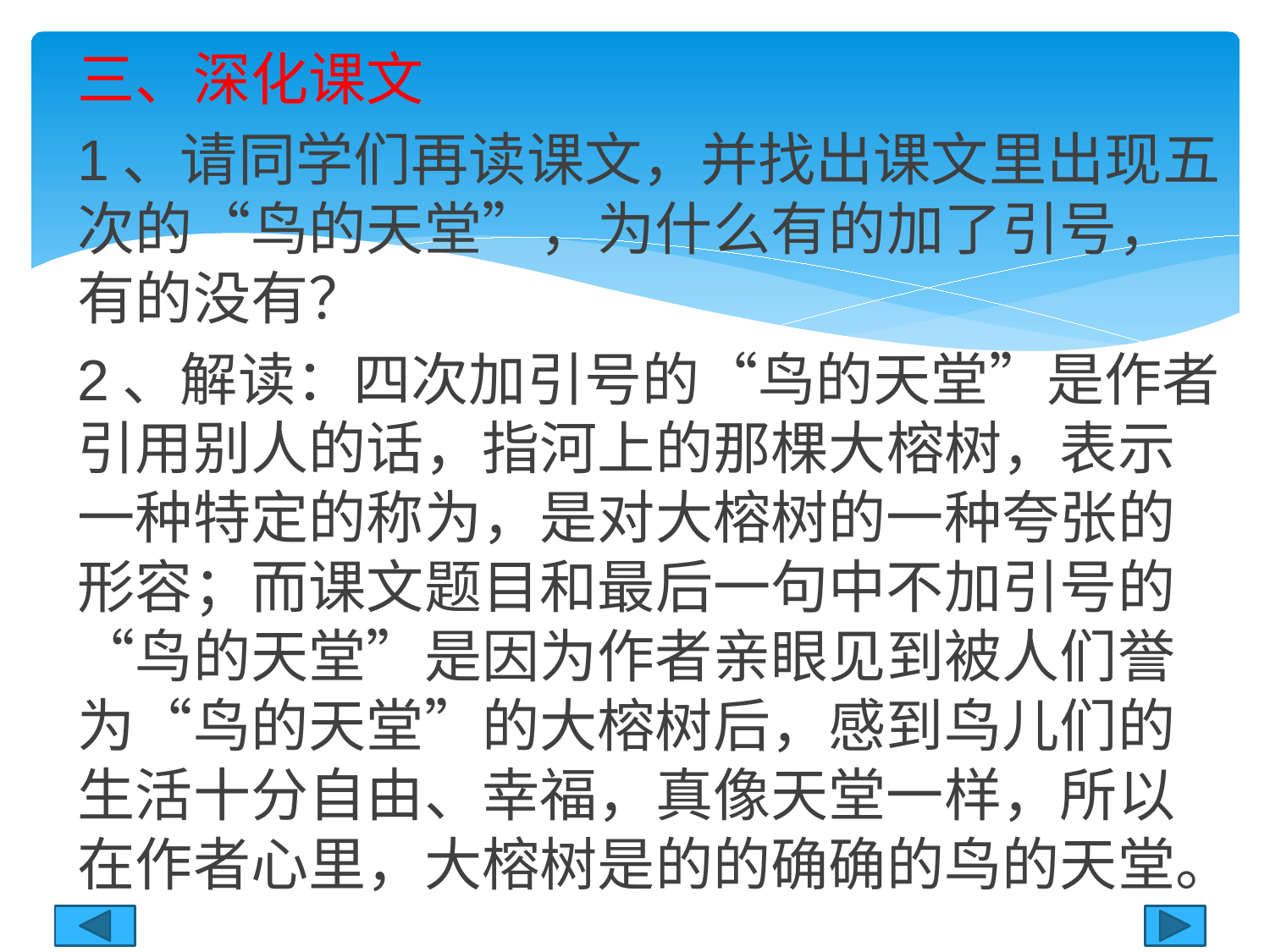

三、深化课文
1、请同学们再读课文，并找出课文里出现五次的“鸟的天堂”，为什么有的加了引号，有的没有？
2、解读：四次加引号的“鸟的天堂”是作者引用别人的话，指河上的那棵大榕树，表示一种特定的称为，是对大榕树的一种夸张的形容；而课文题目和最后一句中不加引号的“鸟的天堂”是因为作者亲眼见到被人们誉为“鸟的天堂”的大榕树后，感到鸟儿们的生活十分自由、幸福，真像天堂一样，所以在作者心里，大榕树是的的确确的鸟的天堂。